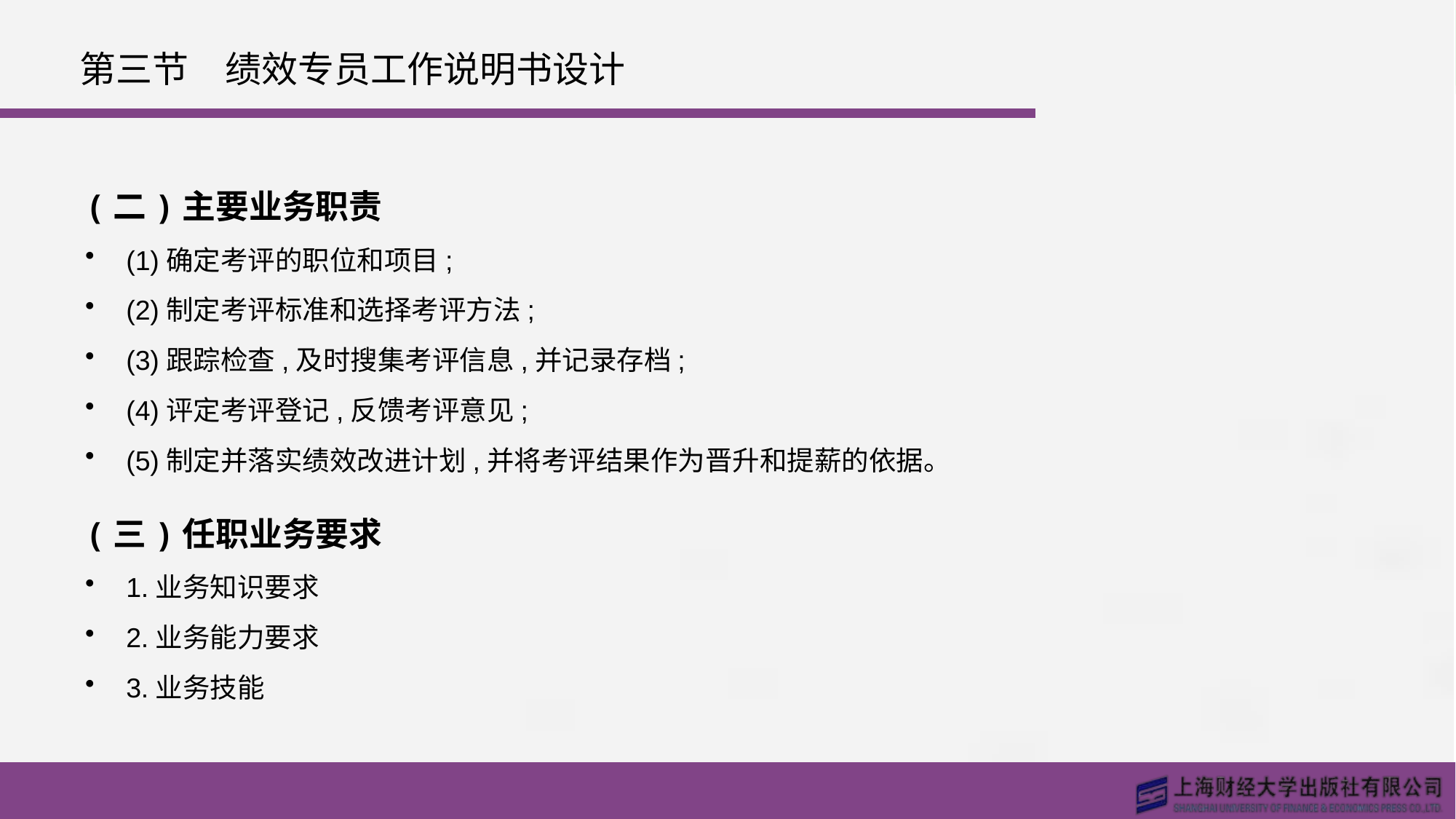

# 第三节　绩效专员工作说明书设计
(二)主要业务职责
(1)确定考评的职位和项目;
(2)制定考评标准和选择考评方法;
(3)跟踪检查,及时搜集考评信息,并记录存档;
(4)评定考评登记,反馈考评意见;
(5)制定并落实绩效改进计划,并将考评结果作为晋升和提薪的依据。
(三)任职业务要求
1.业务知识要求
2.业务能力要求
3.业务技能